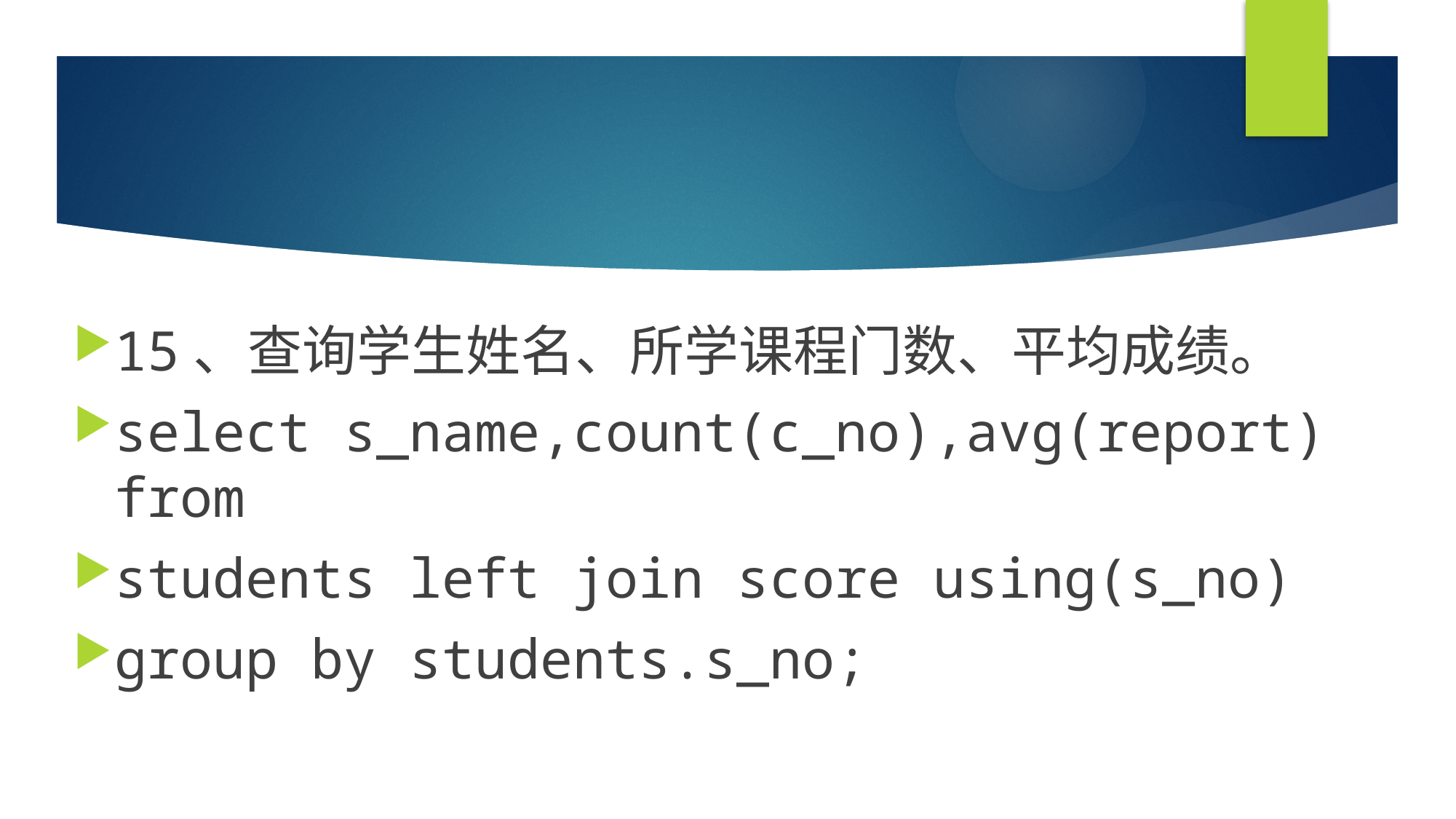

#
15、查询学生姓名、所学课程门数、平均成绩。
select s_name,count(c_no),avg(report) from
students left join score using(s_no)
group by students.s_no;